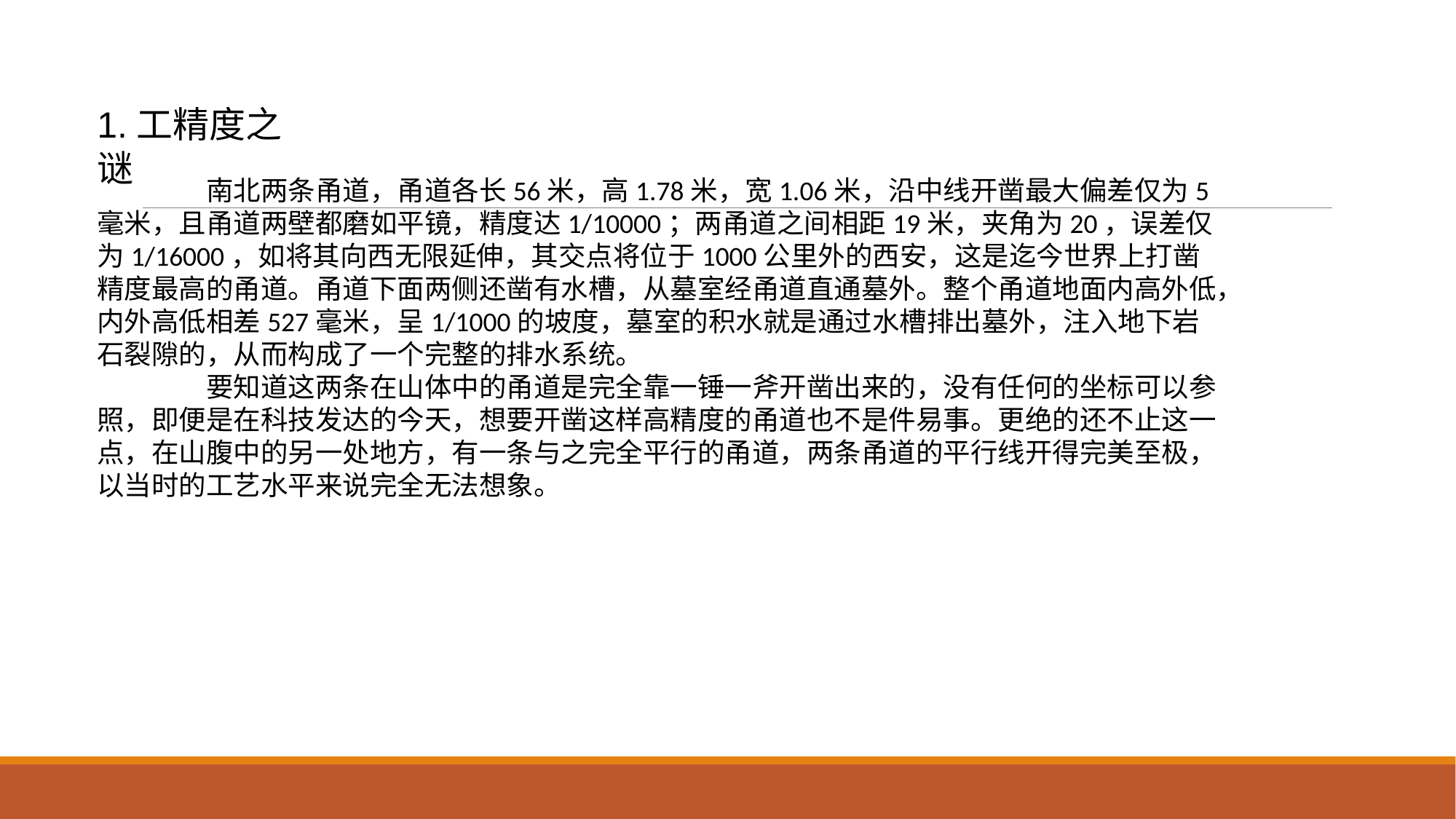

1.工精度之谜
	南北两条甬道，甬道各长56米，高1.78米，宽1.06米，沿中线开凿最大偏差仅为5毫米，且甬道两壁都磨如平镜，精度达1/10000；两甬道之间相距19米，夹角为20，误差仅为1/16000，如将其向西无限延伸，其交点将位于1000公里外的西安，这是迄今世界上打凿精度最高的甬道。甬道下面两侧还凿有水槽，从墓室经甬道直通墓外。整个甬道地面内高外低，内外高低相差527毫米，呈1/1000的坡度，墓室的积水就是通过水槽排出墓外，注入地下岩石裂隙的，从而构成了一个完整的排水系统。
	要知道这两条在山体中的甬道是完全靠一锤一斧开凿出来的，没有任何的坐标可以参照，即便是在科技发达的今天，想要开凿这样高精度的甬道也不是件易事。更绝的还不止这一点，在山腹中的另一处地方，有一条与之完全平行的甬道，两条甬道的平行线开得完美至极，以当时的工艺水平来说完全无法想象。